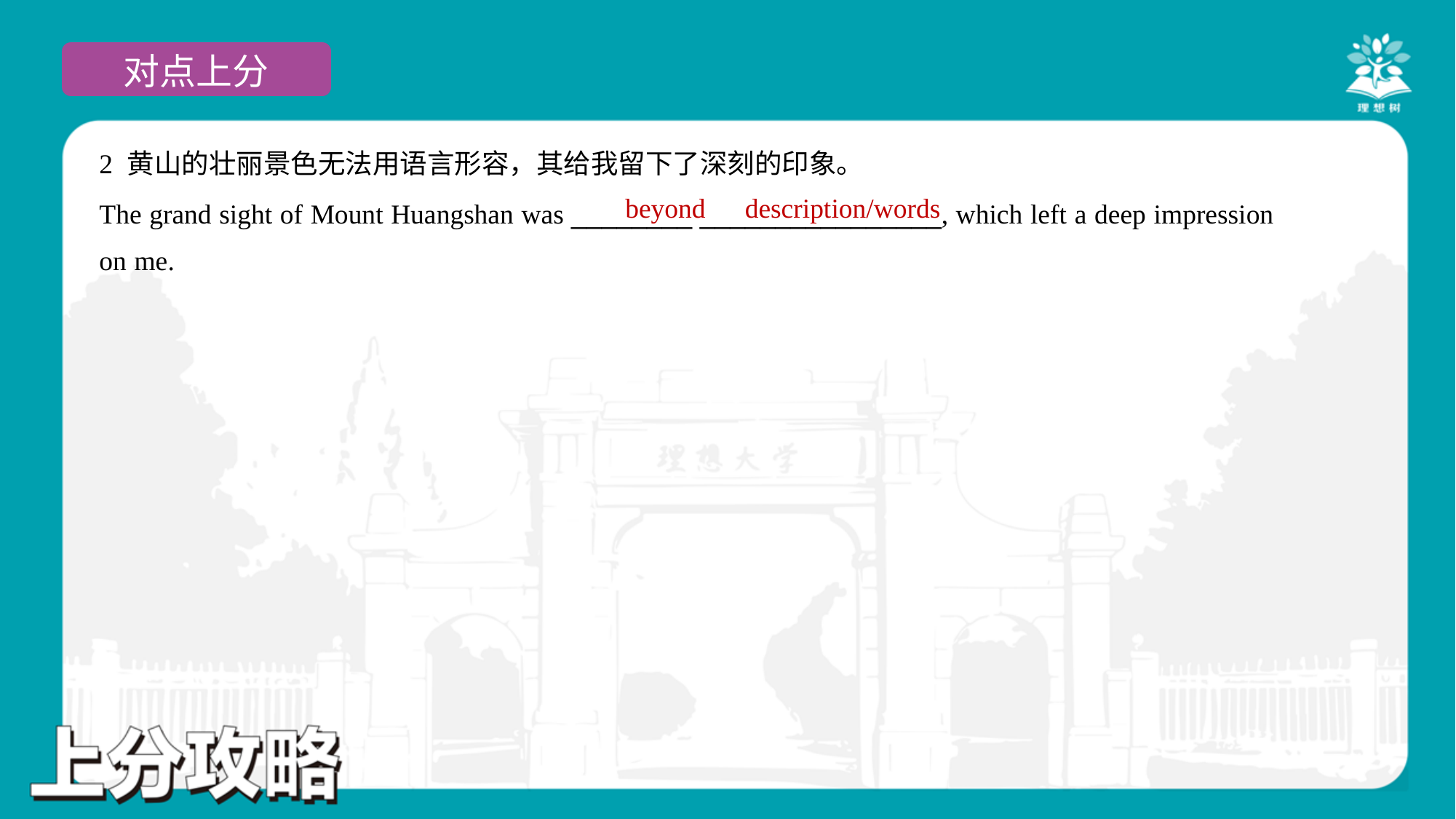

2 黄山的壮丽景色无法用语言形容，其给我留下了深刻的印象。
The grand sight of Mount Huangshan was ________ ________________, which left a deep impression
on me.
beyond
description/words